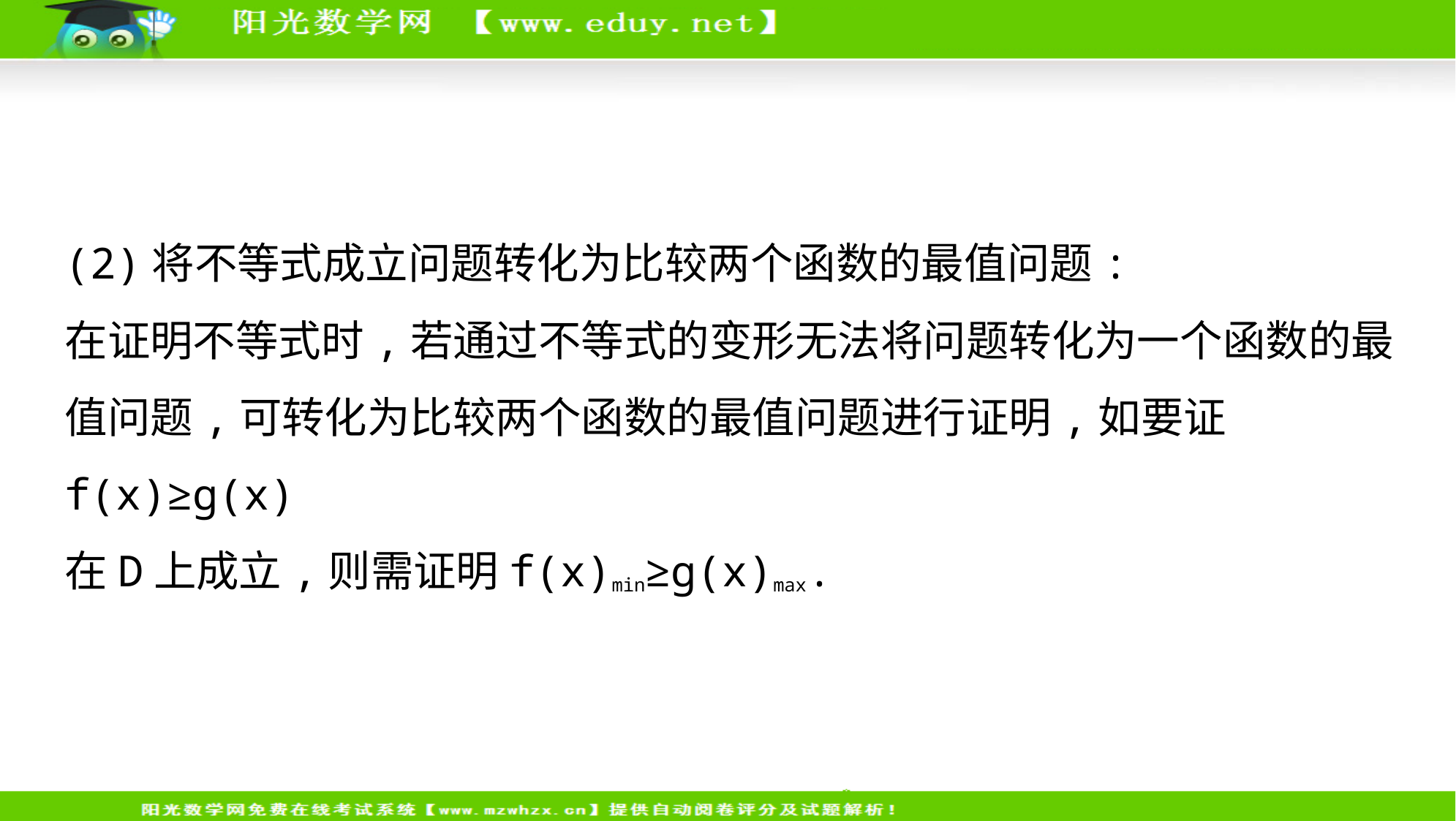

(2)将不等式成立问题转化为比较两个函数的最值问题:
在证明不等式时,若通过不等式的变形无法将问题转化为一个函数的最
值问题,可转化为比较两个函数的最值问题进行证明,如要证f(x)≥g(x)
在D上成立,则需证明f(x)min≥g(x)max.